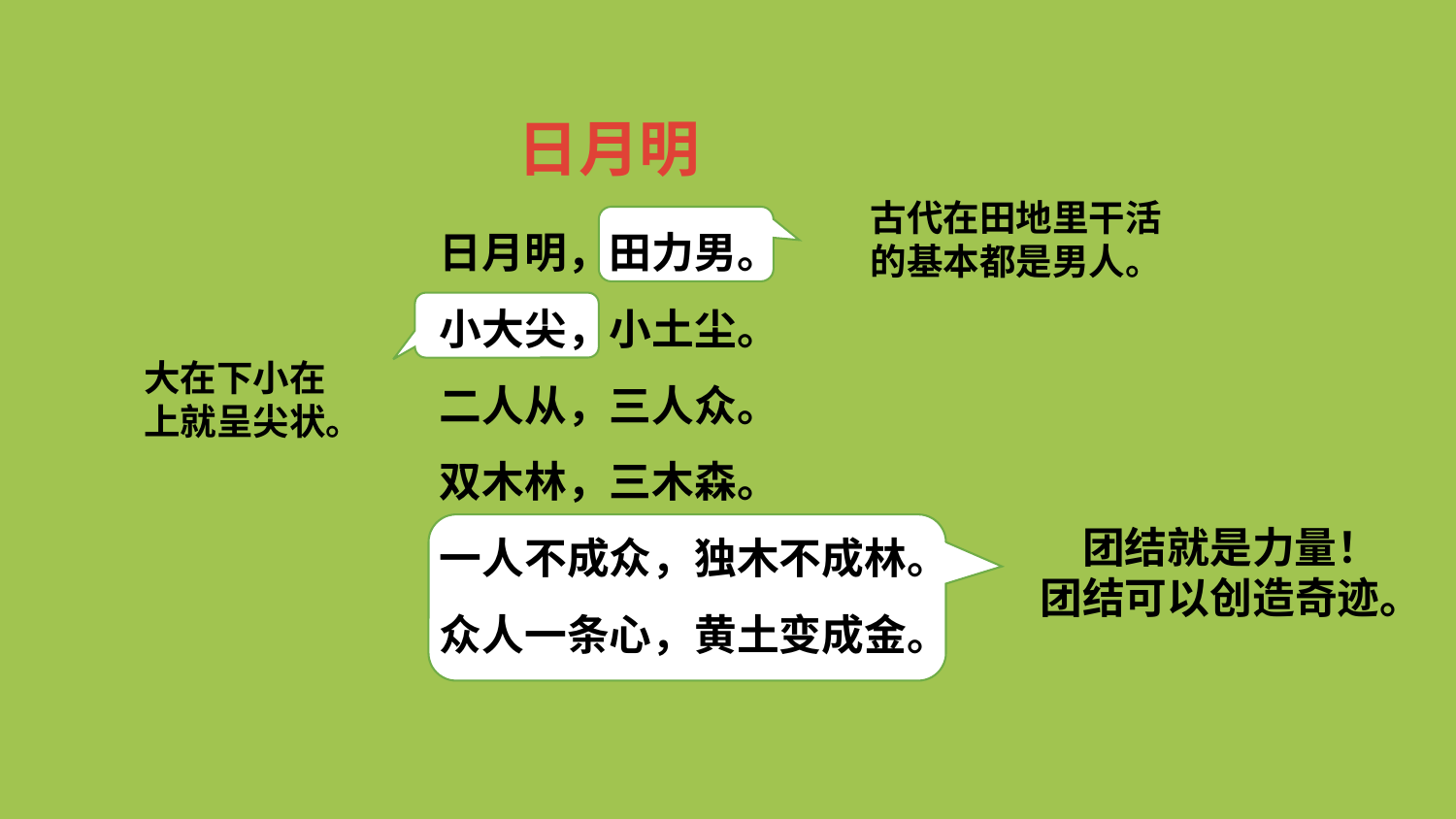

日月明
古代在田地里干活
的基本都是男人。
日月明，田力男。
小大尖，小土尘。
二人从，三人众。
双木林，三木森。
一人不成众，独木不成林。
众人一条心，黄土变成金。

大在下小在上就呈尖状。

团结就是力量！
团结可以创造奇迹。